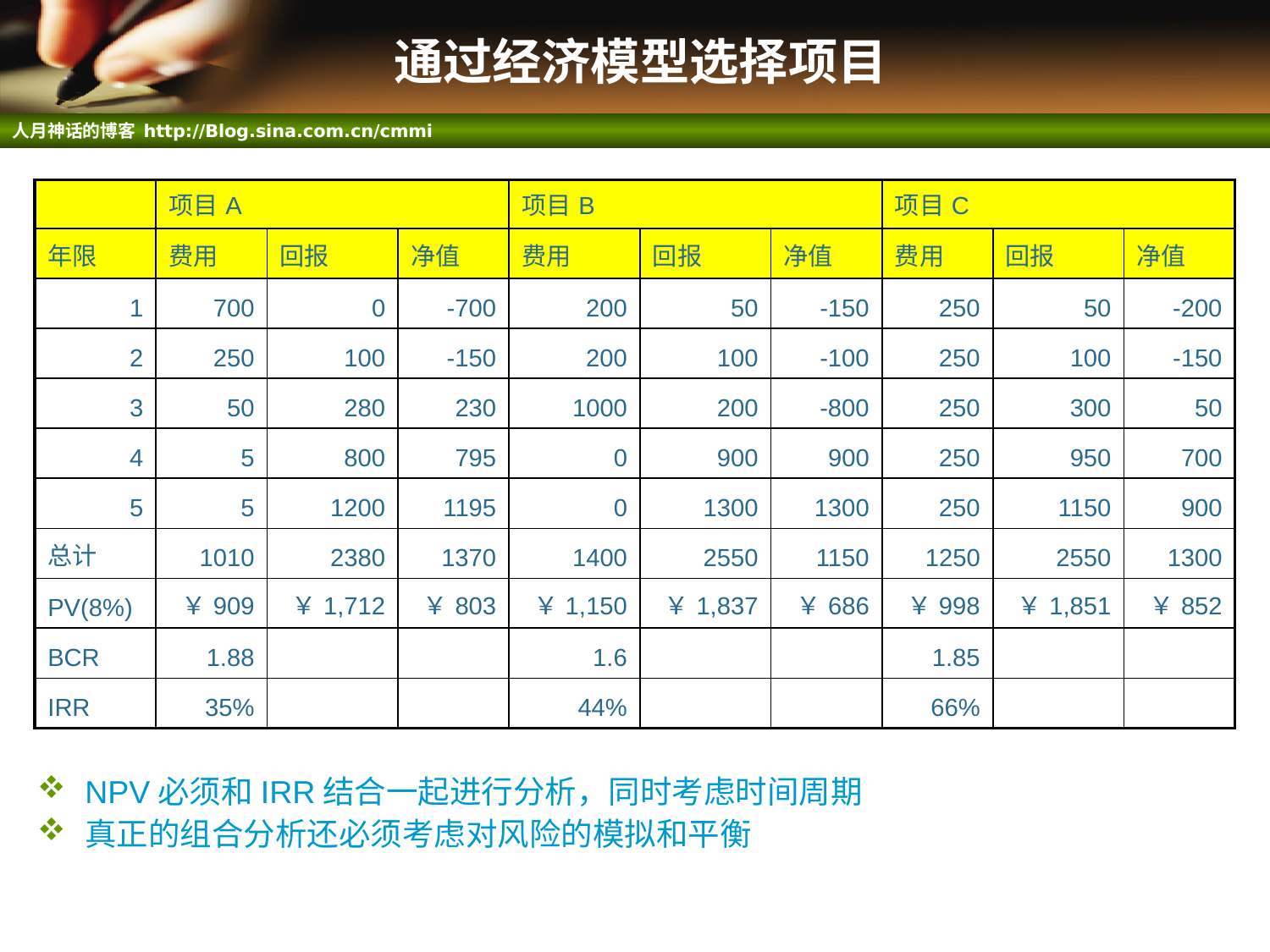

# 通过经济模型选择项目
|  | 项目A |  |  | 项目B |  |  | 项目C |  |  |
| --- | --- | --- | --- | --- | --- | --- | --- | --- | --- |
| 年限 | 费用 | 回报 | 净值 | 费用 | 回报 | 净值 | 费用 | 回报 | 净值 |
| 1 | 700 | 0 | -700 | 200 | 50 | -150 | 250 | 50 | -200 |
| 2 | 250 | 100 | -150 | 200 | 100 | -100 | 250 | 100 | -150 |
| 3 | 50 | 280 | 230 | 1000 | 200 | -800 | 250 | 300 | 50 |
| 4 | 5 | 800 | 795 | 0 | 900 | 900 | 250 | 950 | 700 |
| 5 | 5 | 1200 | 1195 | 0 | 1300 | 1300 | 250 | 1150 | 900 |
| 总计 | 1010 | 2380 | 1370 | 1400 | 2550 | 1150 | 1250 | 2550 | 1300 |
| PV(8%) | ￥909 | ￥1,712 | ￥803 | ￥1,150 | ￥1,837 | ￥686 | ￥998 | ￥1,851 | ￥852 |
| BCR | 1.88 |  |  | 1.6 |  |  | 1.85 |  |  |
| IRR | 35% |  |  | 44% |  |  | 66% |  |  |
NPV必须和IRR结合一起进行分析，同时考虑时间周期
真正的组合分析还必须考虑对风险的模拟和平衡